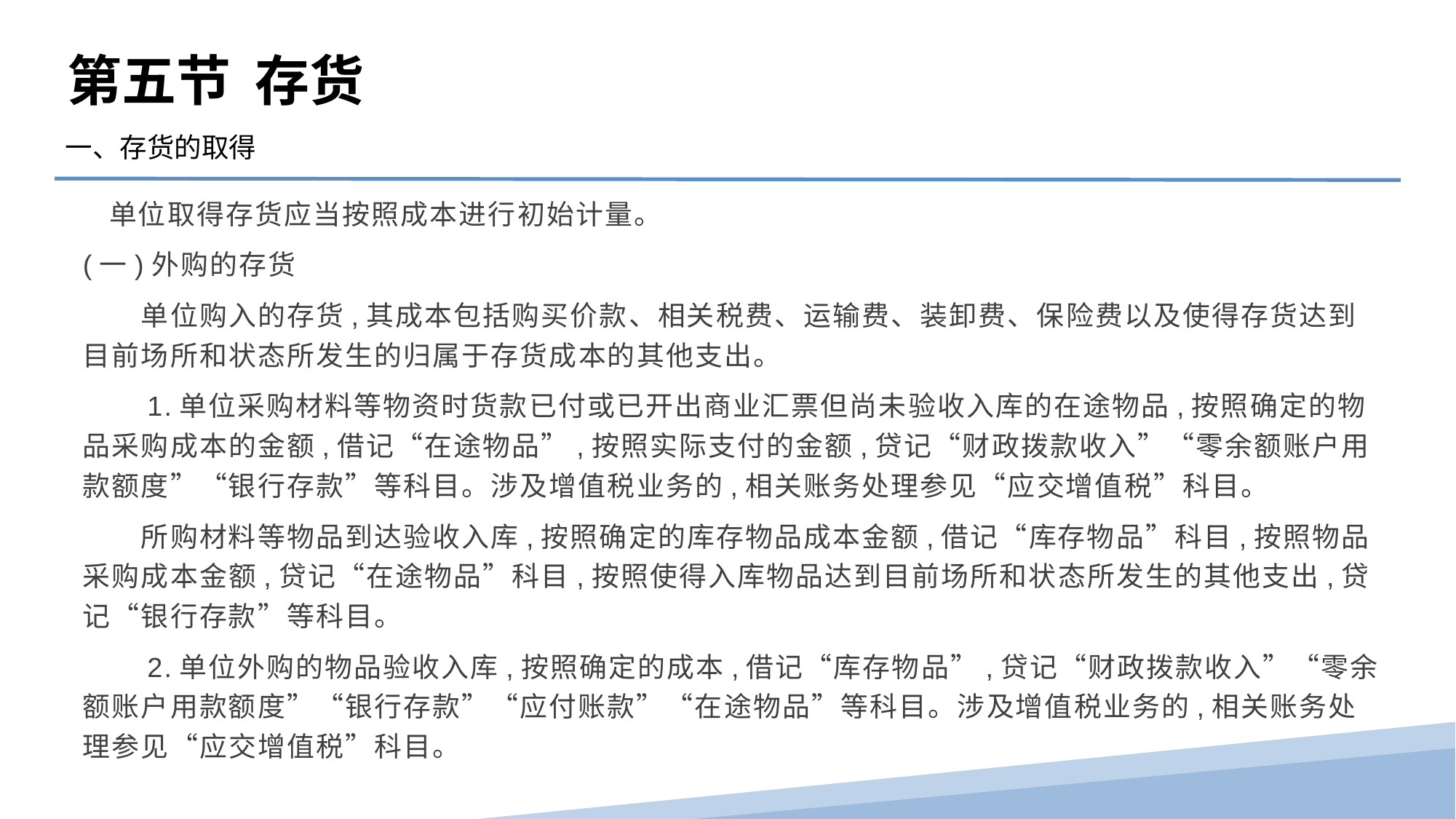

第五节  存货
一、存货的取得
　单位取得存货应当按照成本进行初始计量。
(一)外购的存货
　　单位购入的存货,其成本包括购买价款、相关税费、运输费、装卸费、保险费以及使得存货达到目前场所和状态所发生的归属于存货成本的其他支出。
　　1.单位采购材料等物资时货款已付或已开出商业汇票但尚未验收入库的在途物品,按照确定的物品采购成本的金额,借记“在途物品”,按照实际支付的金额,贷记“财政拨款收入”“零余额账户用款额度”“银行存款”等科目。涉及增值税业务的,相关账务处理参见“应交增值税”科目。
　　所购材料等物品到达验收入库,按照确定的库存物品成本金额,借记“库存物品”科目,按照物品采购成本金额,贷记“在途物品”科目,按照使得入库物品达到目前场所和状态所发生的其他支出,贷记“银行存款”等科目。
　　2.单位外购的物品验收入库,按照确定的成本,借记“库存物品”,贷记“财政拨款收入”“零余额账户用款额度”“银行存款”“应付账款”“在途物品”等科目。涉及增值税业务的,相关账务处理参见“应交增值税”科目。